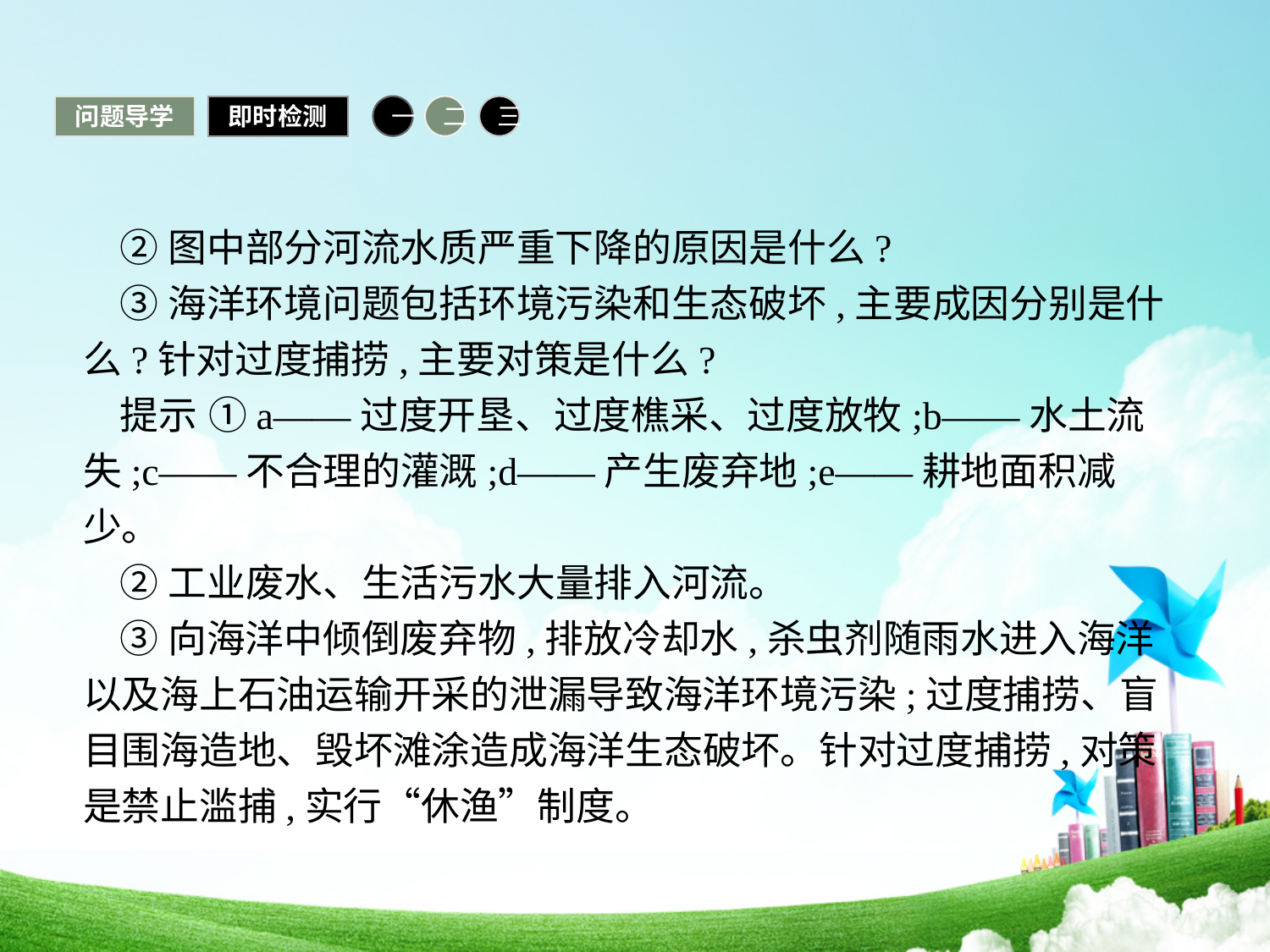

问题导学
即时检测
一
二
三
②图中部分河流水质严重下降的原因是什么?
③海洋环境问题包括环境污染和生态破坏,主要成因分别是什么?针对过度捕捞,主要对策是什么?
提示 ①a——过度开垦、过度樵采、过度放牧;b——水土流失;c——不合理的灌溉;d——产生废弃地;e——耕地面积减少。
②工业废水、生活污水大量排入河流。
③向海洋中倾倒废弃物,排放冷却水,杀虫剂随雨水进入海洋以及海上石油运输开采的泄漏导致海洋环境污染;过度捕捞、盲目围海造地、毁坏滩涂造成海洋生态破坏。针对过度捕捞,对策是禁止滥捕,实行“休渔”制度。